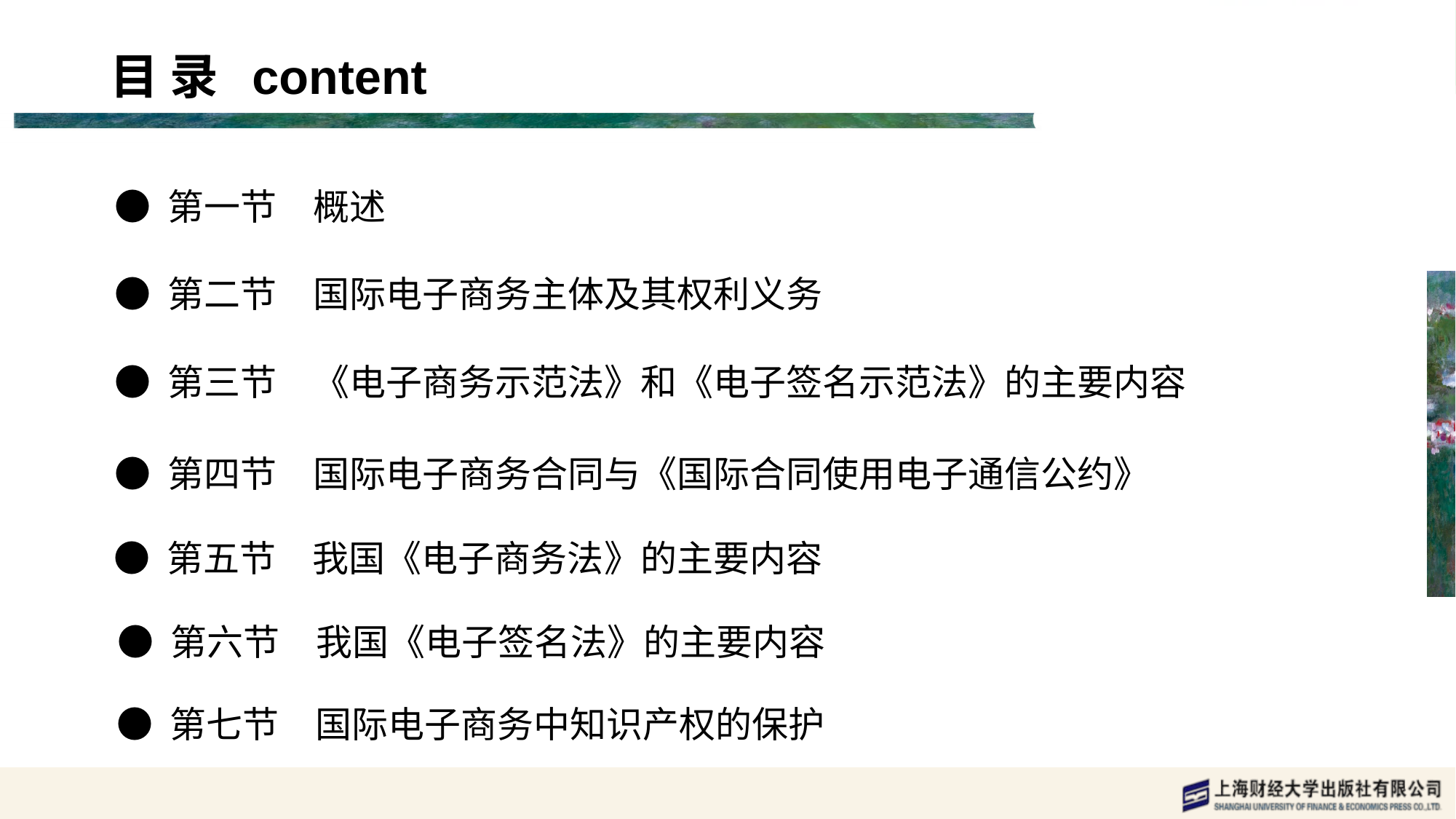

目 录  content
● 第一节　概述
● 第二节　国际电子商务主体及其权利义务
● 第三节　《电子商务示范法》和《电子签名示范法》的主要内容
● 第四节　国际电子商务合同与《国际合同使用电子通信公约》
● 第五节　我国《电子商务法》的主要内容
● 第六节　我国《电子签名法》的主要内容
● 第七节　国际电子商务中知识产权的保护